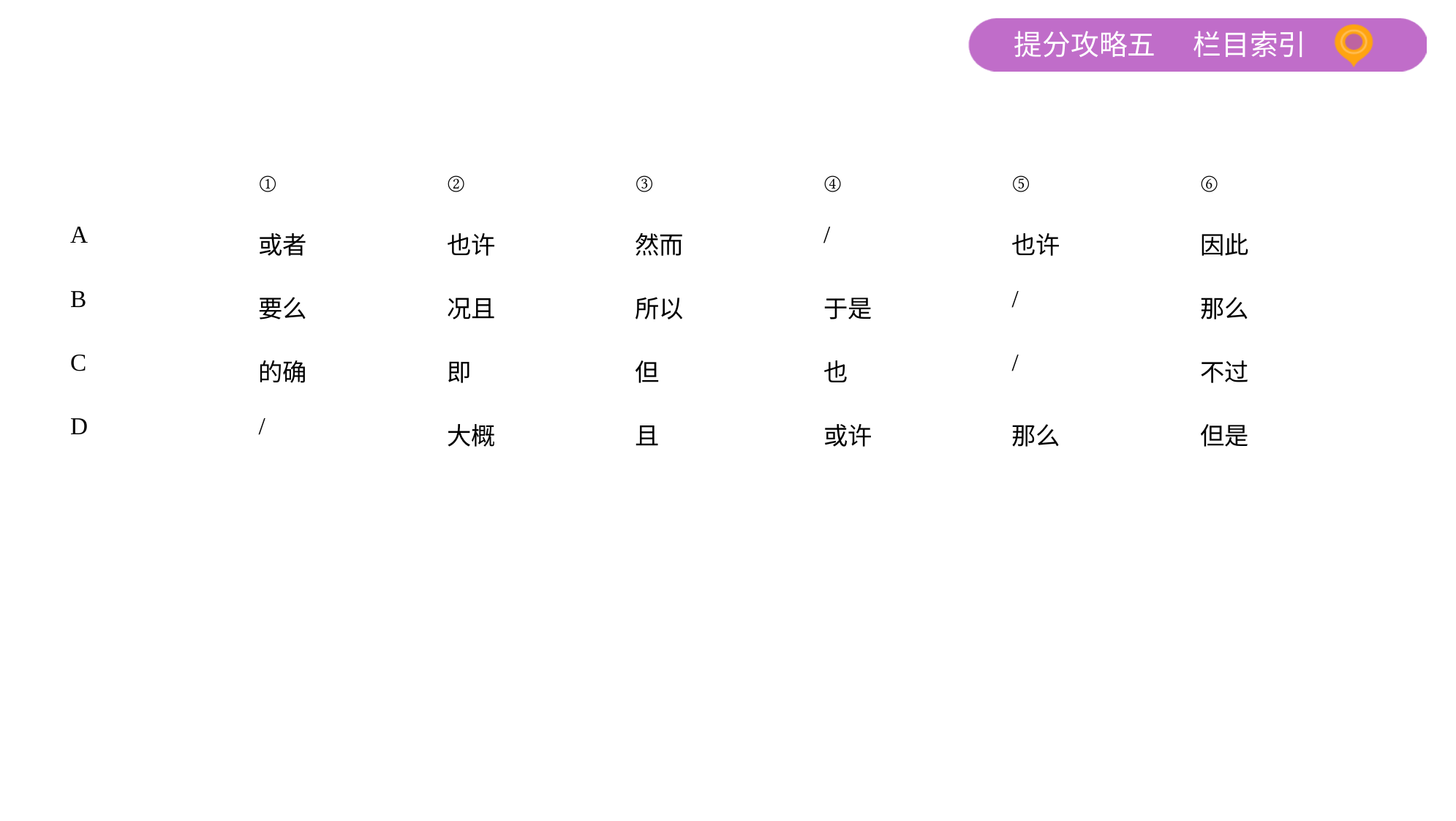

|  | ① | ② | ③ | ④ | ⑤ | ⑥ |
| --- | --- | --- | --- | --- | --- | --- |
| A | 或者 | 也许 | 然而 | / | 也许 | 因此 |
| B | 要么 | 况且 | 所以 | 于是 | / | 那么 |
| C | 的确 | 即 | 但 | 也 | / | 不过 |
| D | / | 大概 | 且 | 或许 | 那么 | 但是 |